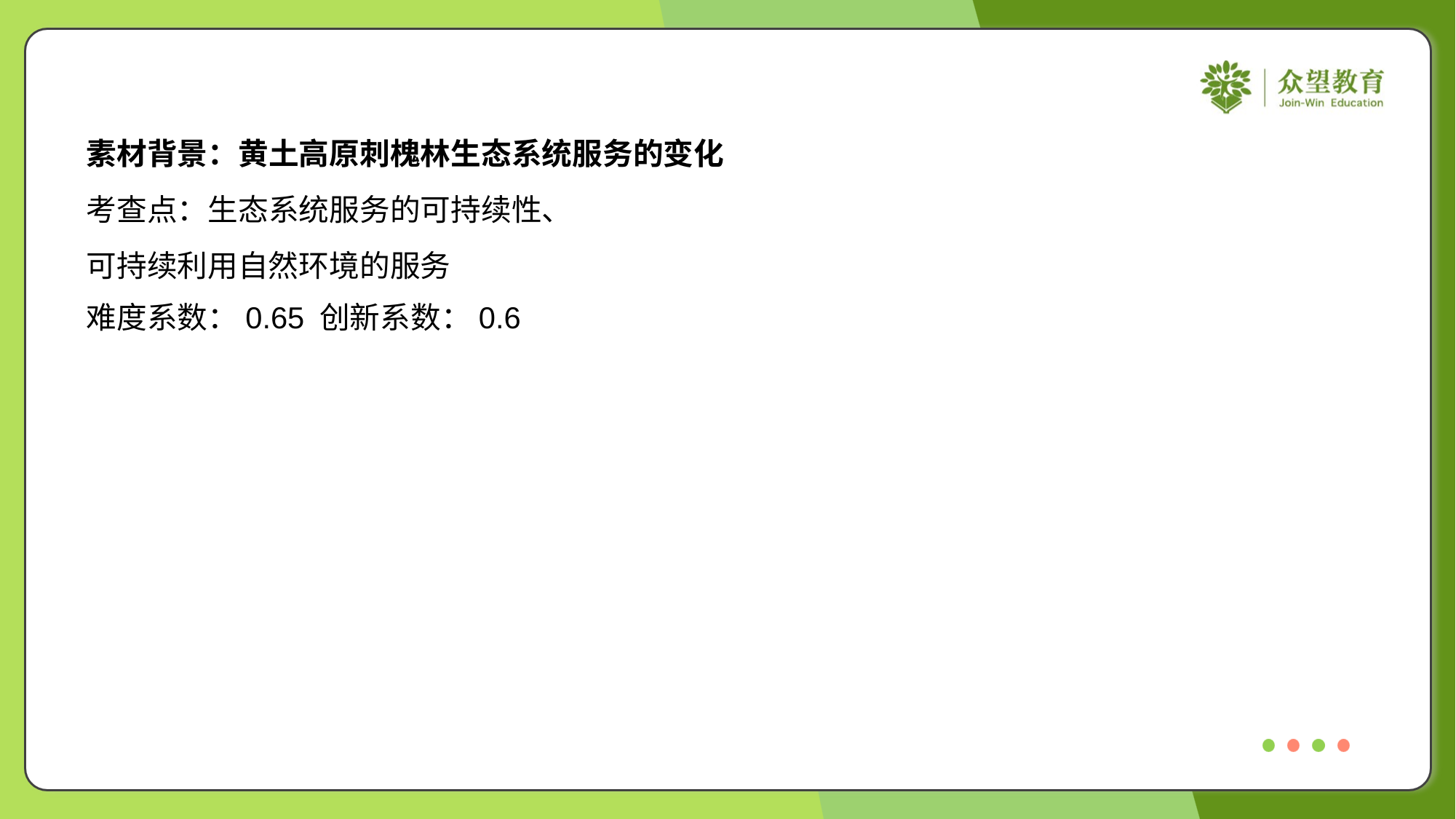

素材背景：黄土高原刺槐林生态系统服务的变化
考查点：生态系统服务的可持续性、
可持续利用自然环境的服务
难度系数：0.65 创新系数：0.6